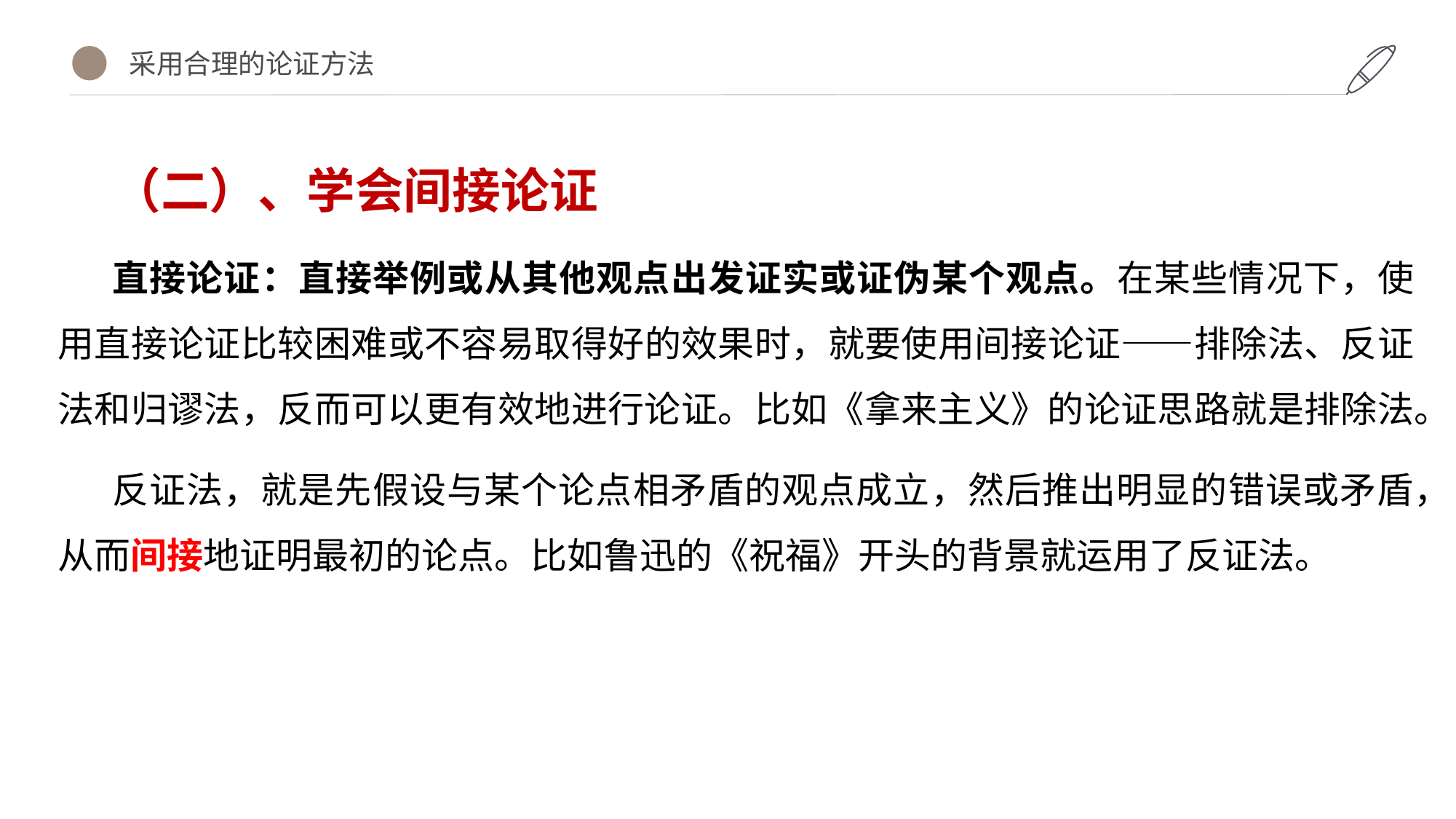

采用合理的论证方法

（二）、学会间接论证
直接论证：直接举例或从其他观点出发证实或证伪某个观点。在某些情况下，使用直接论证比较困难或不容易取得好的效果时，就要使用间接论证——排除法、反证法和归谬法，反而可以更有效地进行论证。比如《拿来主义》的论证思路就是排除法。
反证法，就是先假设与某个论点相矛盾的观点成立，然后推出明显的错误或矛盾，从而间接地证明最初的论点。比如鲁迅的《祝福》开头的背景就运用了反证法。